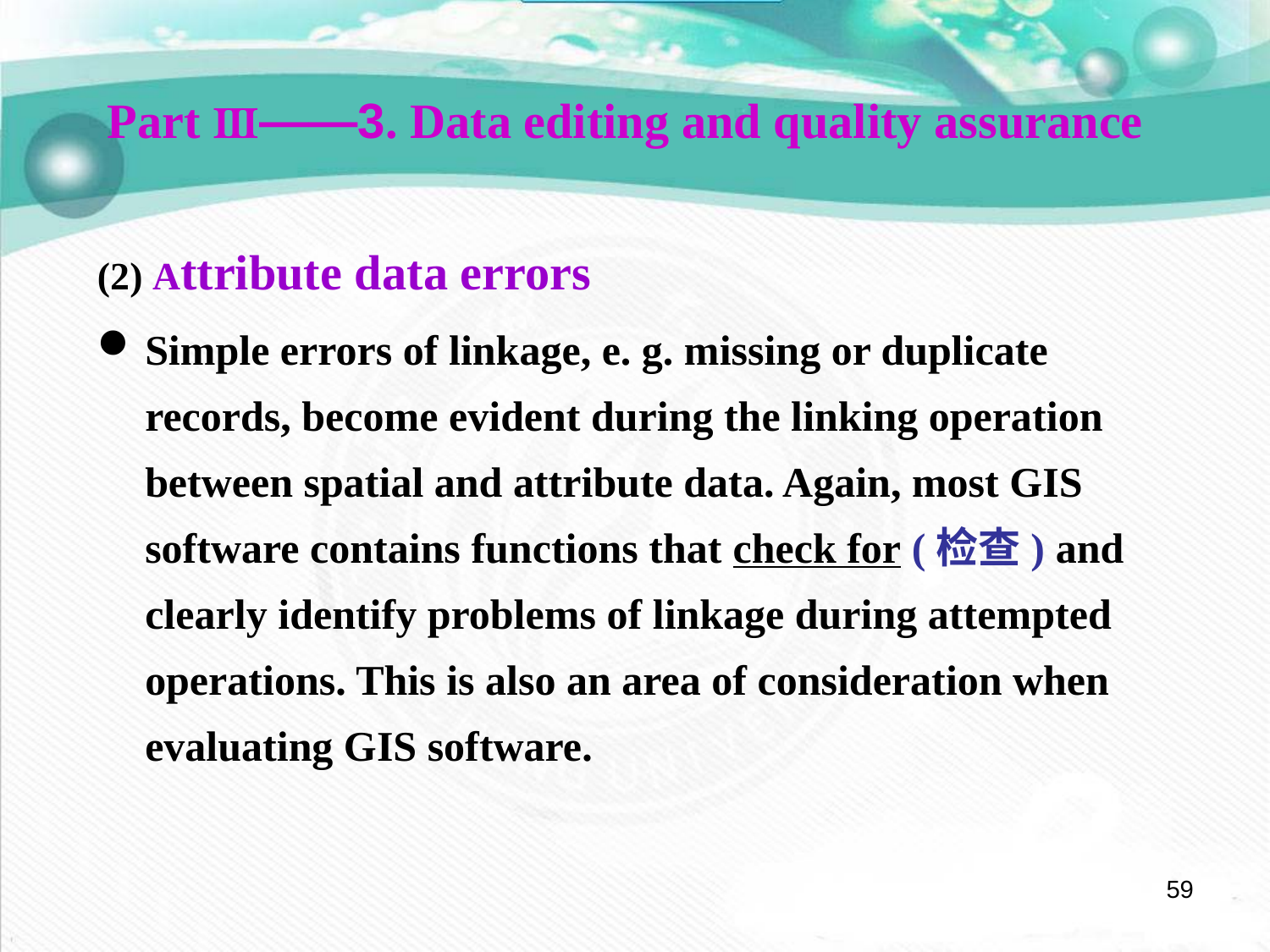

Part Ⅲ——3. Data editing and quality assurance
(2) Attribute data errors
Simple errors of linkage, e. g. missing or duplicate records, become evident during the linking operation between spatial and attribute data. Again, most GIS software contains functions that check for (检查) and clearly identify problems of linkage during attempted operations. This is also an area of consideration when evaluating GIS software.
59